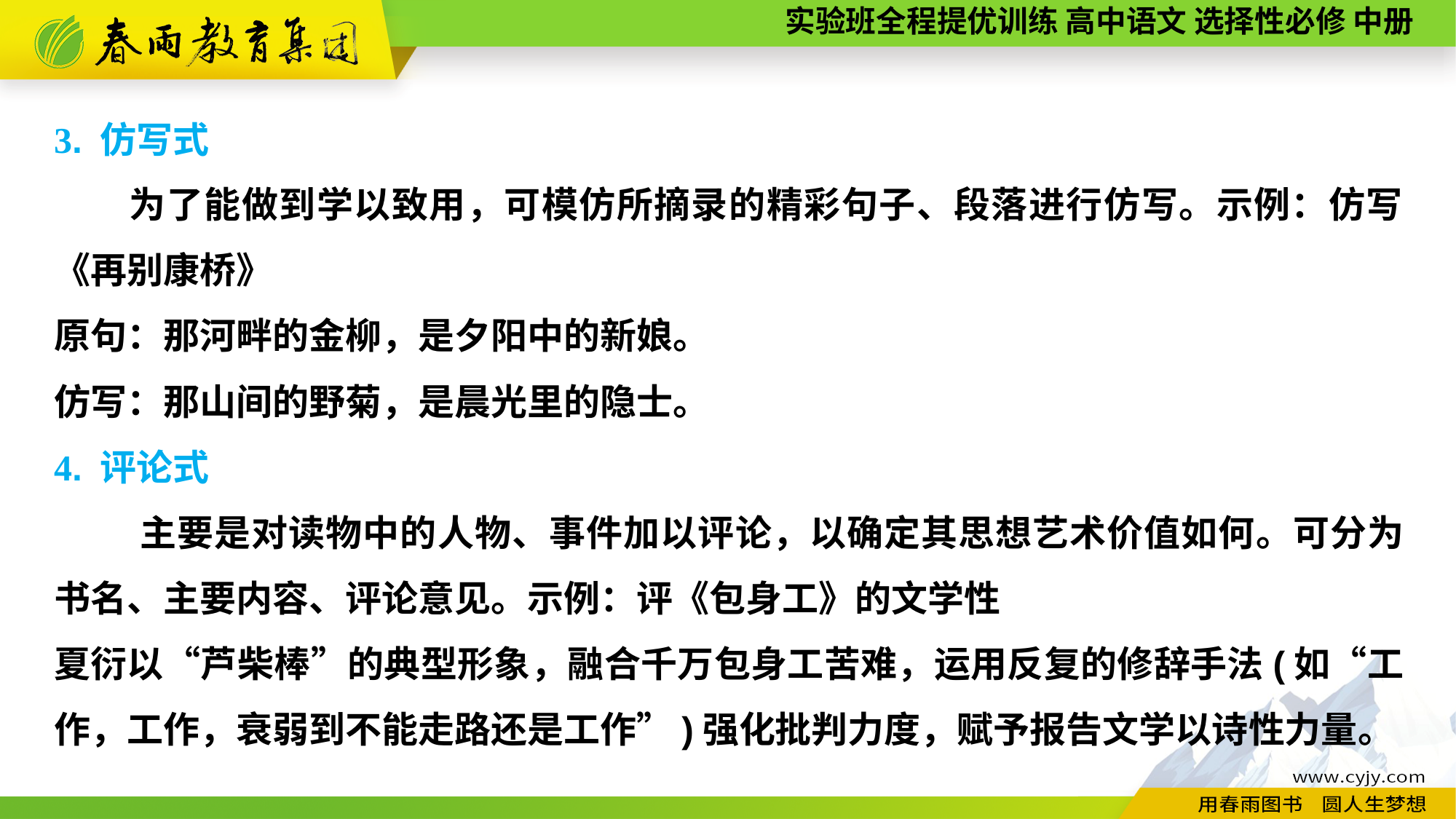

3. 仿写式
为了能做到学以致用，可模仿所摘录的精彩句子、段落进行仿写。示例：仿写《再别康桥》
原句：那河畔的金柳，是夕阳中的新娘。
仿写：那山间的野菊，是晨光里的隐士。
4. 评论式
主要是对读物中的人物、事件加以评论，以确定其思想艺术价值如何。可分为书名、主要内容、评论意见。示例：评《包身工》的文学性
夏衍以“芦柴棒”的典型形象，融合千万包身工苦难，运用反复的修辞手法(如“工作，工作，衰弱到不能走路还是工作”)强化批判力度，赋予报告文学以诗性力量。